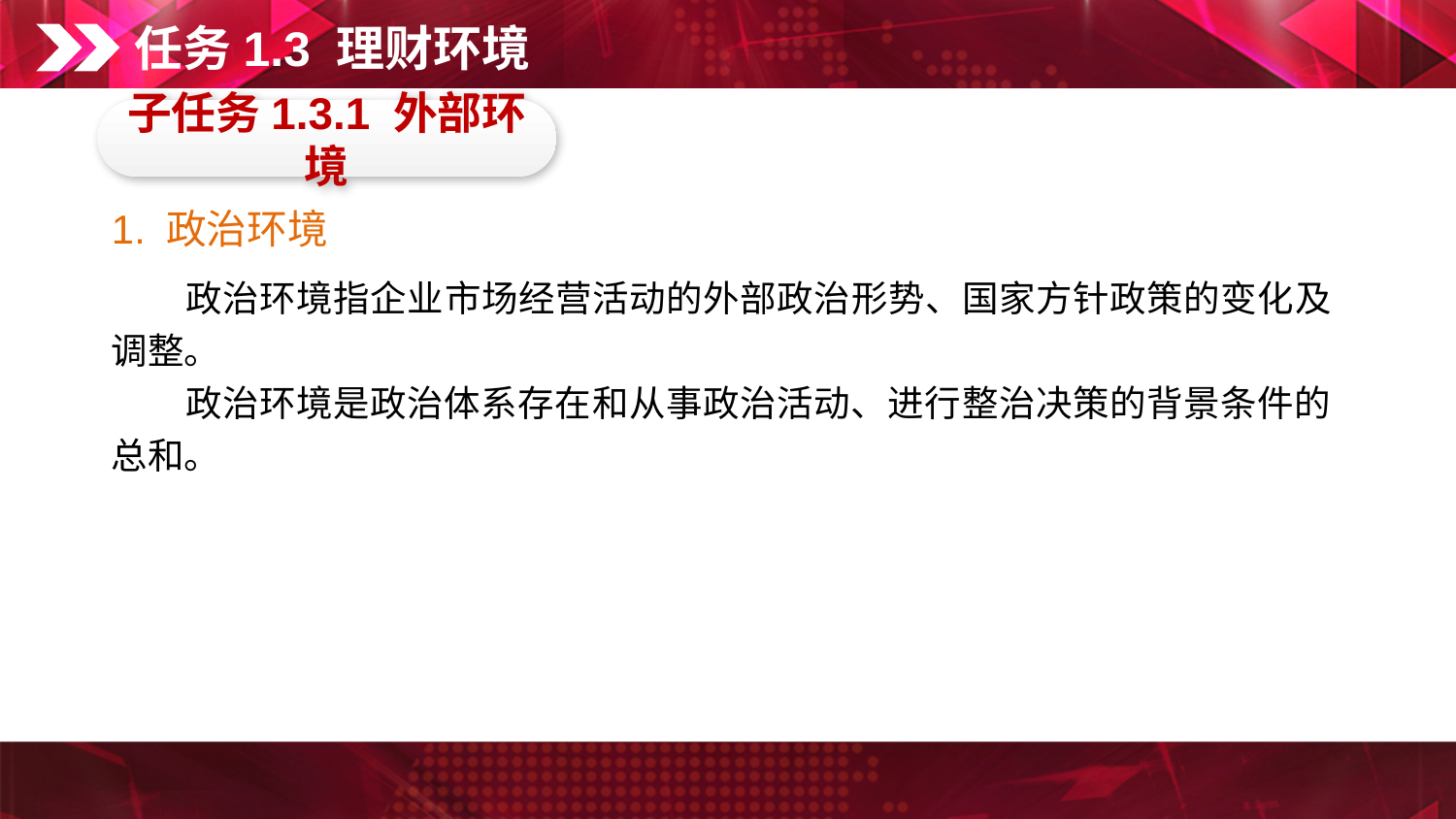

任务1.3 理财环境

子任务1.3.1 外部环境
1. 政治环境
　　政治环境指企业市场经营活动的外部政治形势、国家方针政策的变化及调整。
　　政治环境是政治体系存在和从事政治活动、进行整治决策的背景条件的总和。